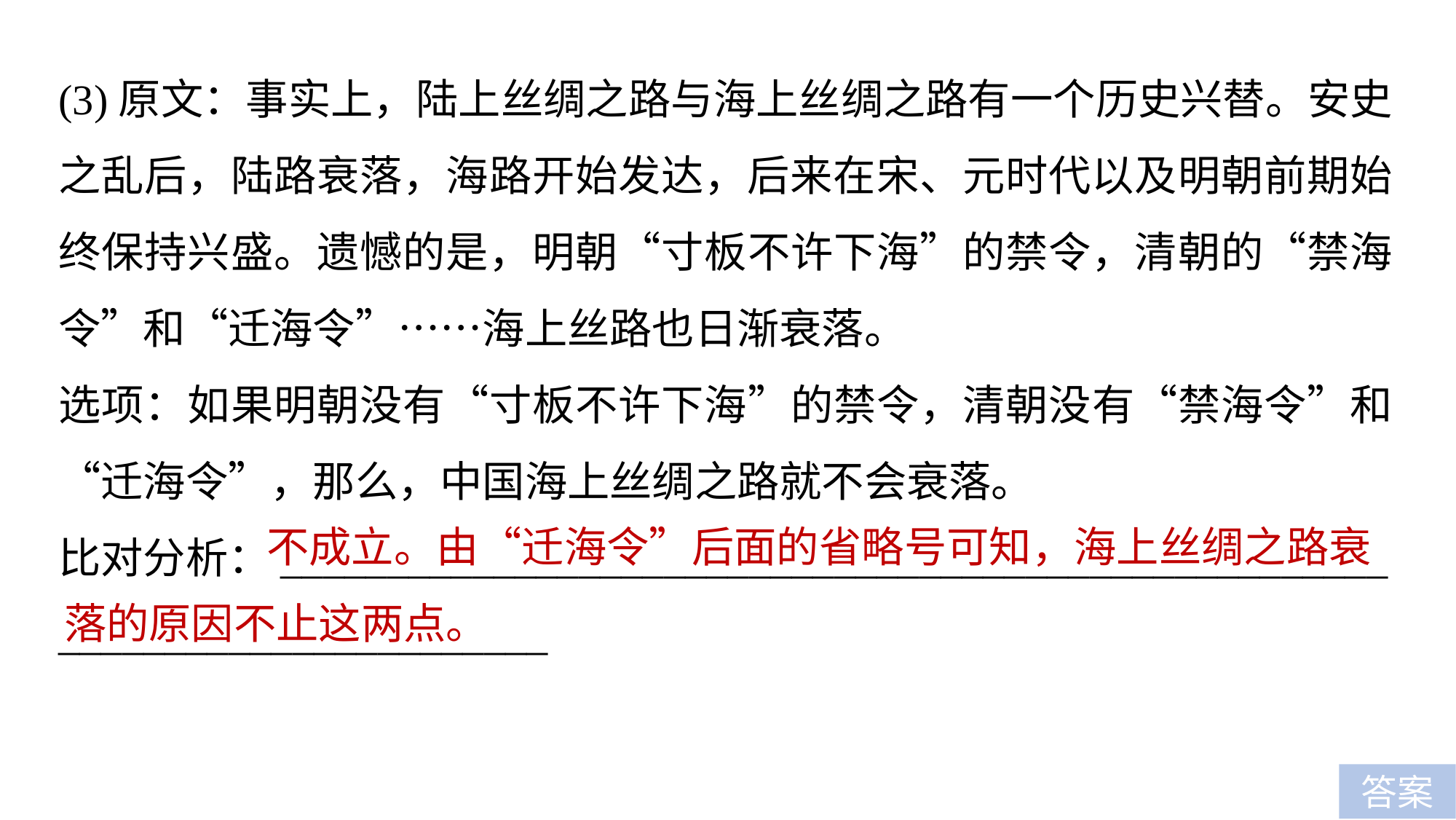

(3)原文：事实上，陆上丝绸之路与海上丝绸之路有一个历史兴替。安史之乱后，陆路衰落，海路开始发达，后来在宋、元时代以及明朝前期始终保持兴盛。遗憾的是，明朝“寸板不许下海”的禁令，清朝的“禁海令”和“迁海令”……海上丝路也日渐衰落。
选项：如果明朝没有“寸板不许下海”的禁令，清朝没有“禁海令”和“迁海令”，那么，中国海上丝绸之路就不会衰落。
比对分析：____________________________________________________
_______________________
                    不成立。由“迁海令”后面的省略号可知，海上丝绸之路衰落的原因不止这两点。
答案